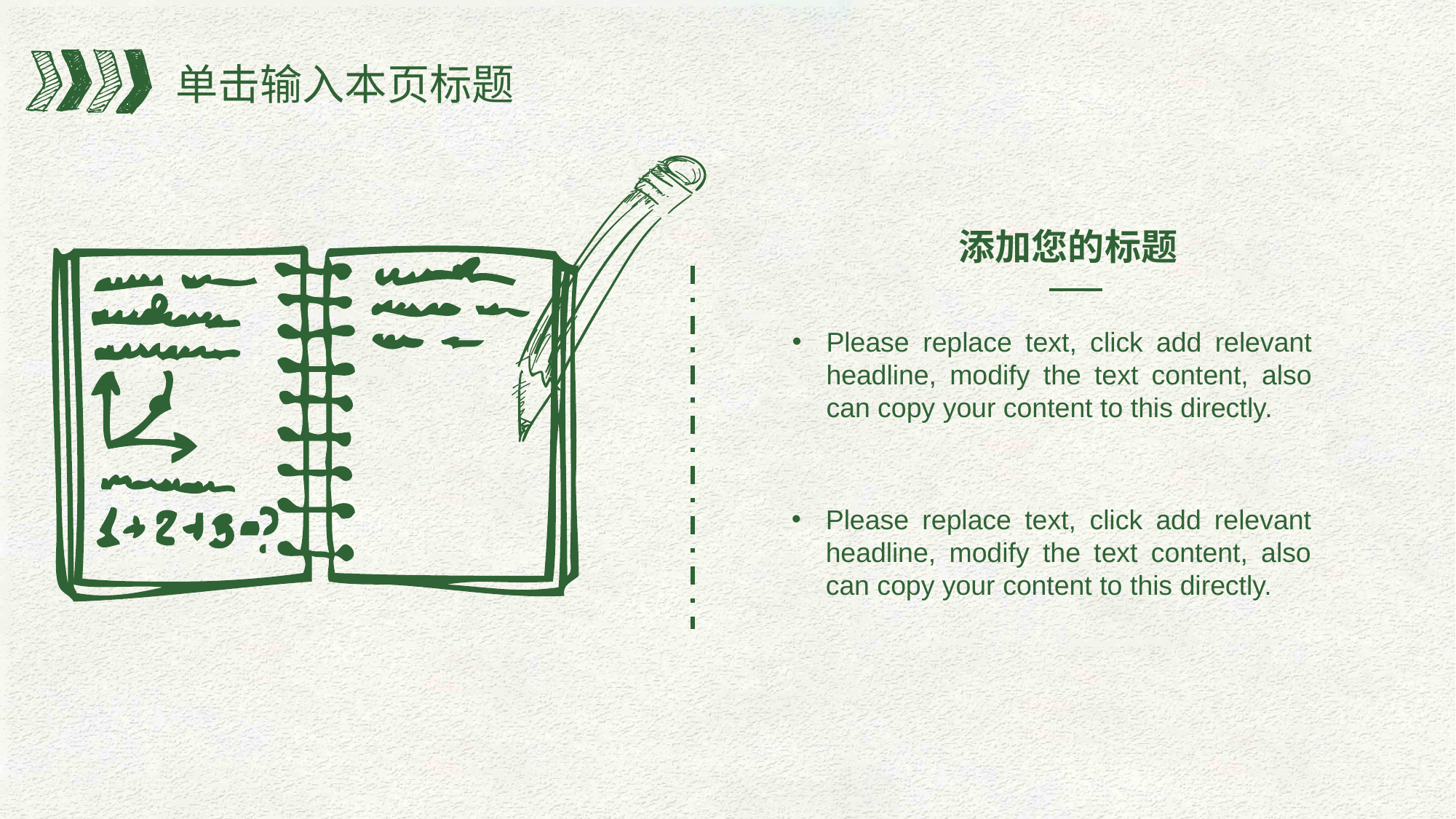

单击输入本页标题

添加您的标题

Please replace text, click add relevant headline, modify the text content, also can copy your content to this directly.
Please replace text, click add relevant headline, modify the text content, also can copy your content to this directly.